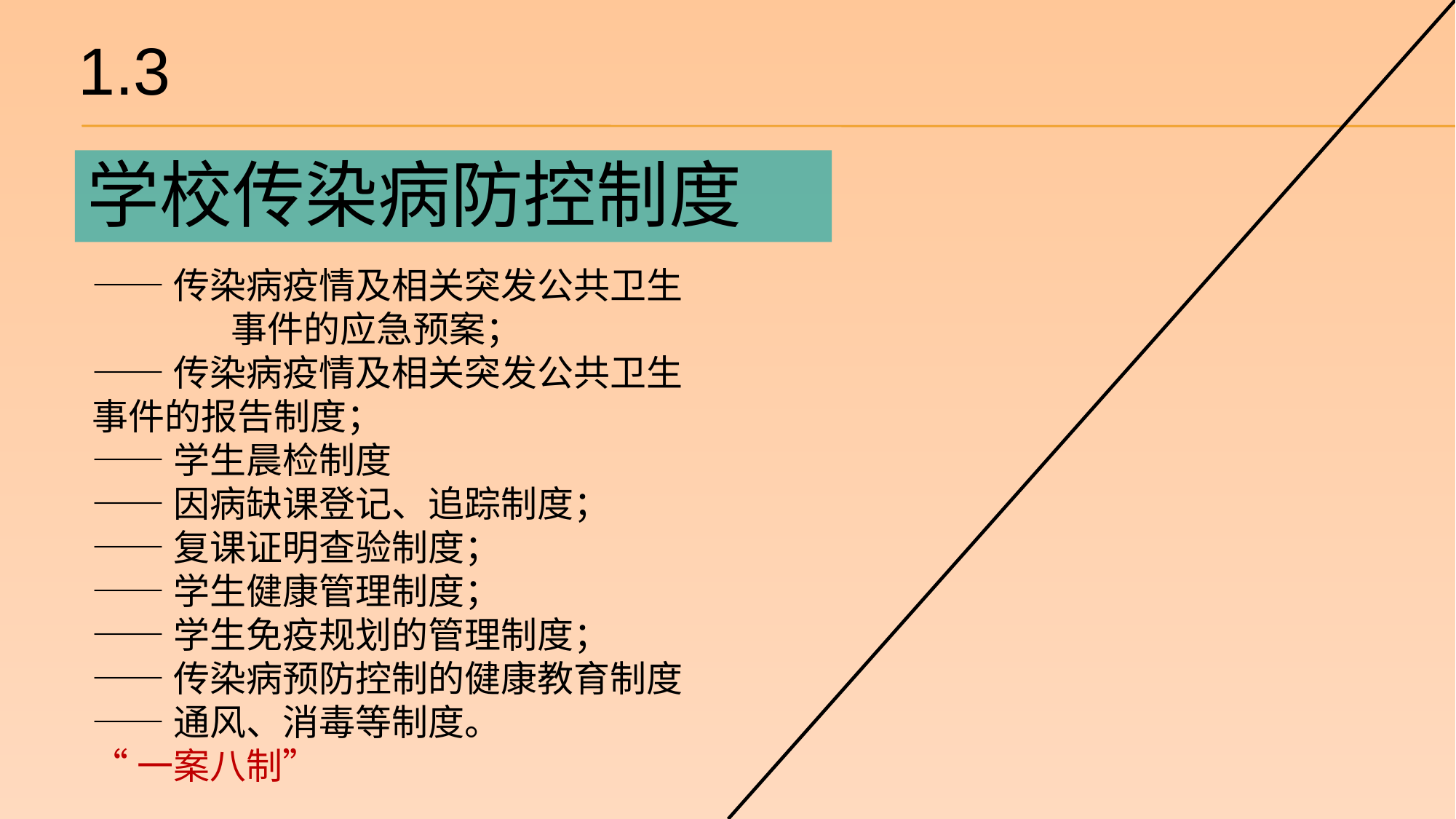

1.3

学校传染病防控制度

——传染病疫情及相关突发公共卫生                         事件的应急预案；
——传染病疫情及相关突发公共卫生        事件的报告制度；
——学生晨检制度
——因病缺课登记、追踪制度；
——复课证明查验制度；
——学生健康管理制度；
——学生免疫规划的管理制度；
——传染病预防控制的健康教育制度
——通风、消毒等制度。
“一案八制”